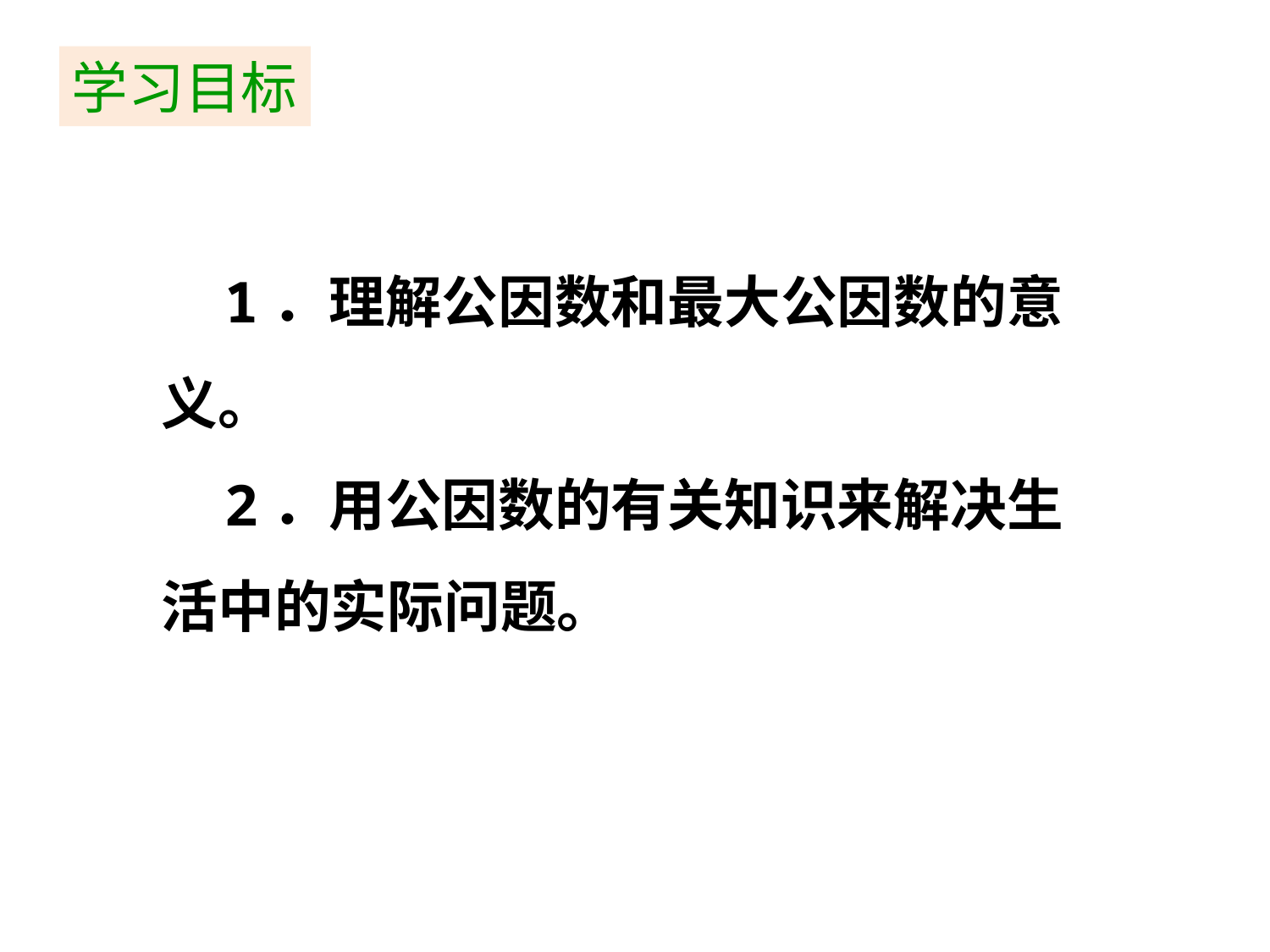

学习目标
1．理解公因数和最大公因数的意义。
2．用公因数的有关知识来解决生活中的实际问题。